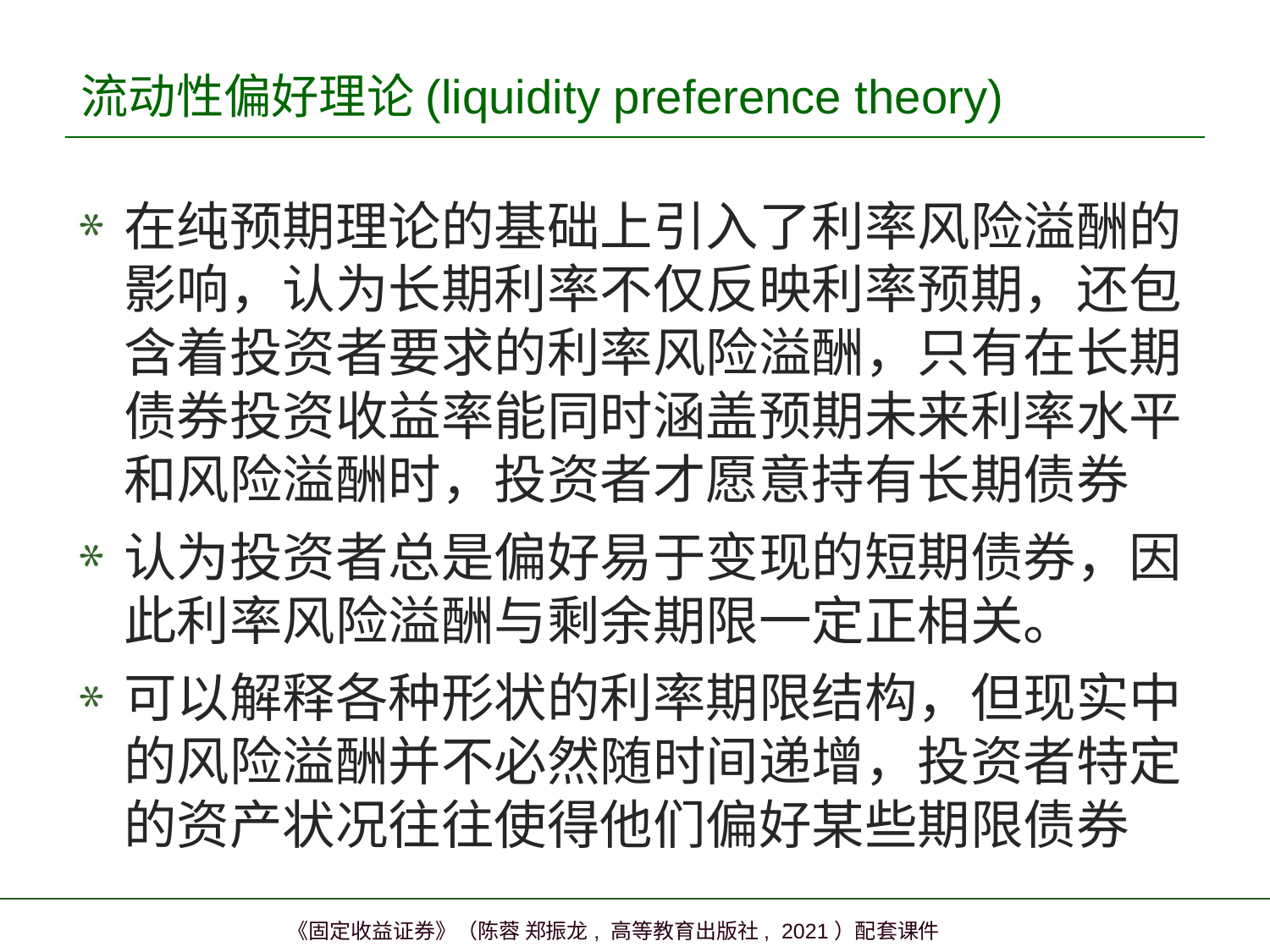

# 流动性偏好理论(liquidity preference theory)
在纯预期理论的基础上引入了利率风险溢酬的影响，认为长期利率不仅反映利率预期，还包含着投资者要求的利率风险溢酬，只有在长期债券投资收益率能同时涵盖预期未来利率水平和风险溢酬时，投资者才愿意持有长期债券
认为投资者总是偏好易于变现的短期债券，因此利率风险溢酬与剩余期限一定正相关。
可以解释各种形状的利率期限结构，但现实中的风险溢酬并不必然随时间递增，投资者特定的资产状况往往使得他们偏好某些期限债券